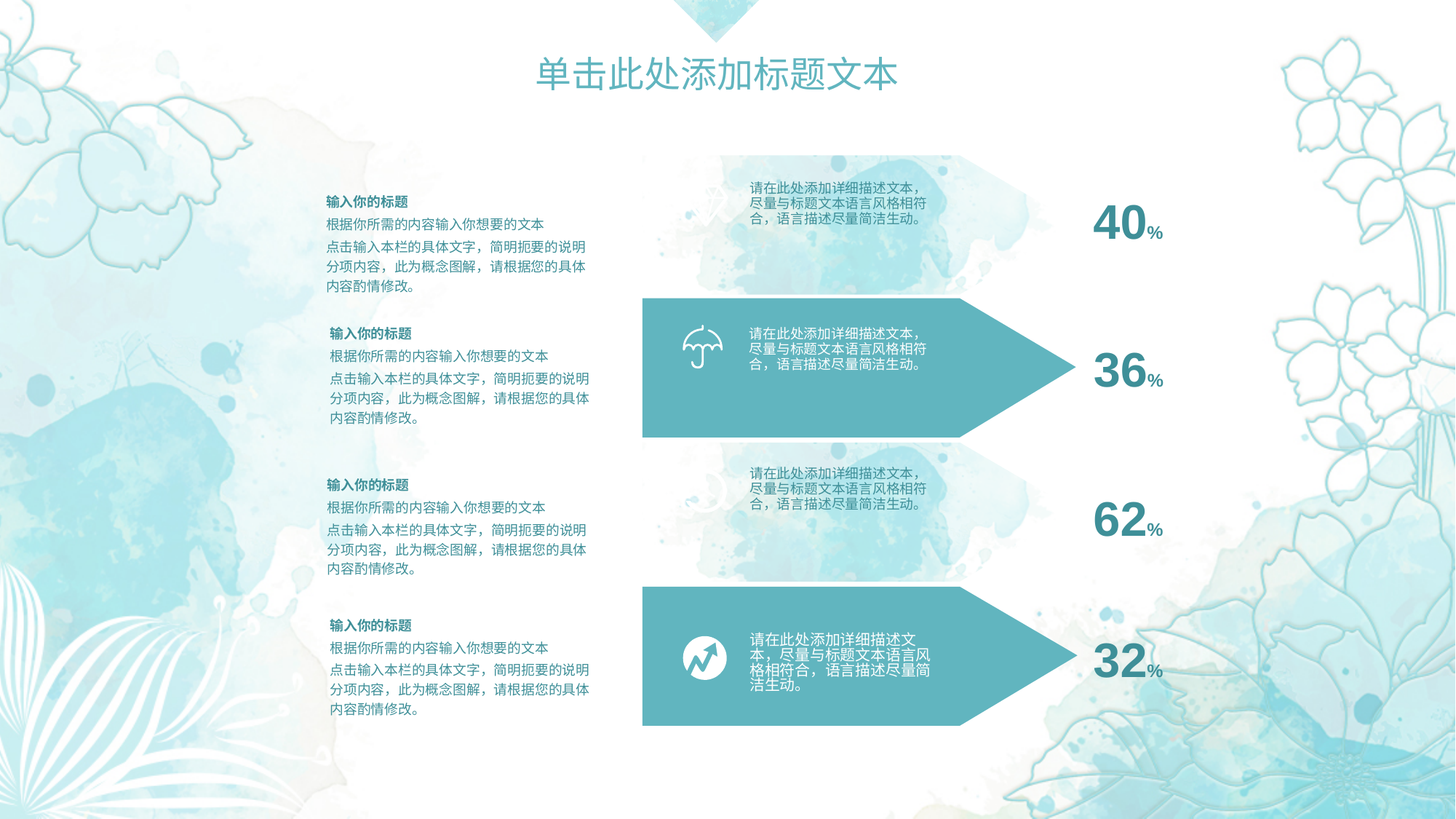

单击此处添加标题文本

请在此处添加详细描述文本，尽量与标题文本语言风格相符合，语言描述尽量简洁生动。

40%
输入你的标题
根据你所需的内容输入你想要的文本
点击输入本栏的具体文字，简明扼要的说明分项内容，此为概念图解，请根据您的具体内容酌情修改。

请在此处添加详细描述文本，尽量与标题文本语言风格相符合，语言描述尽量简洁生动。

36%
输入你的标题
根据你所需的内容输入你想要的文本
点击输入本栏的具体文字，简明扼要的说明分项内容，此为概念图解，请根据您的具体内容酌情修改。

请在此处添加详细描述文本，尽量与标题文本语言风格相符合，语言描述尽量简洁生动。

62%
输入你的标题
根据你所需的内容输入你想要的文本
点击输入本栏的具体文字，简明扼要的说明分项内容，此为概念图解，请根据您的具体内容酌情修改。

32%
请在此处添加详细描述文本，尽量与标题文本语言风格相符合，语言描述尽量简洁生动。

输入你的标题
根据你所需的内容输入你想要的文本
点击输入本栏的具体文字，简明扼要的说明分项内容，此为概念图解，请根据您的具体内容酌情修改。